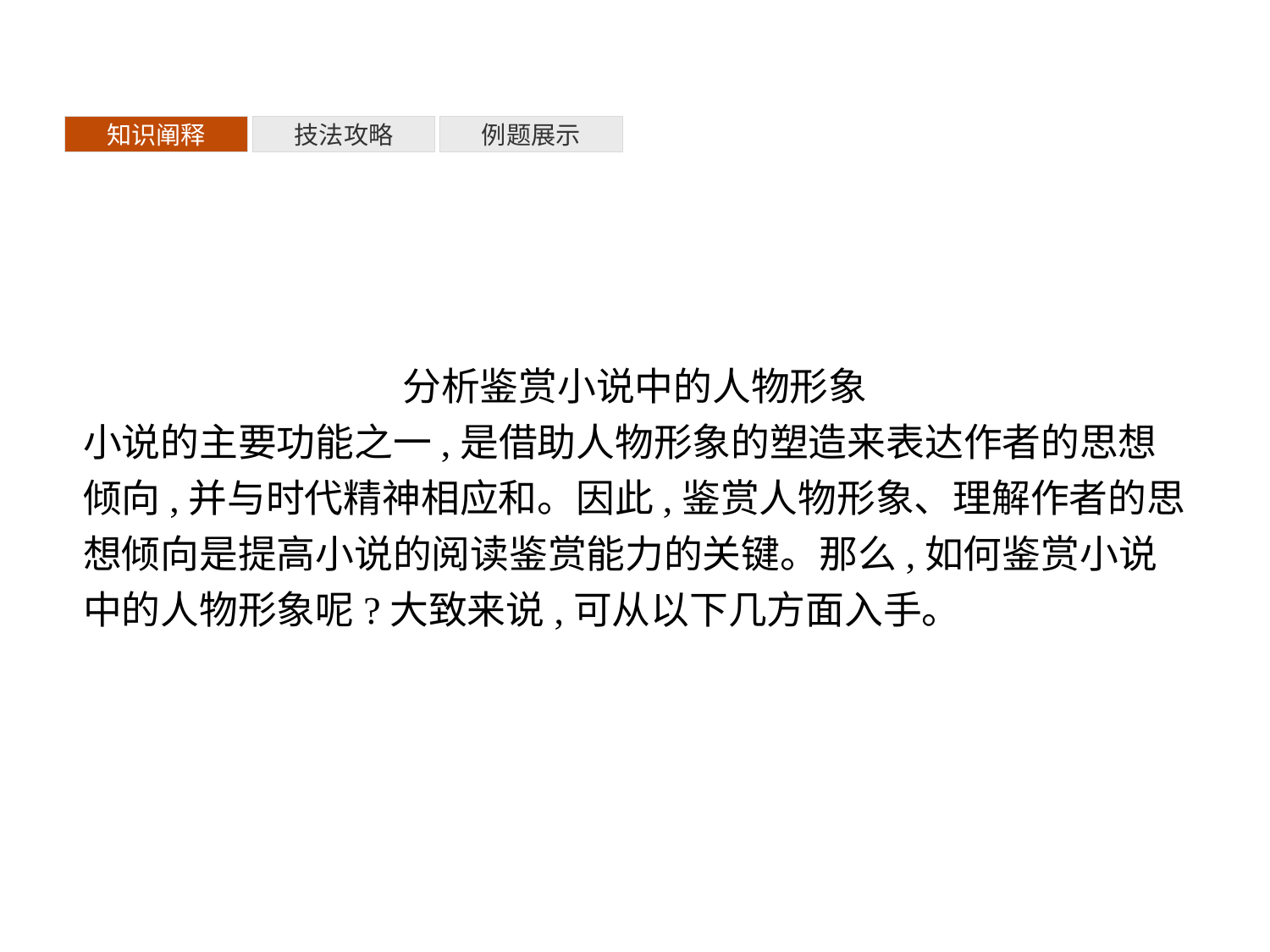

知识阐释
技法攻略
例题展示
分析鉴赏小说中的人物形象
小说的主要功能之一,是借助人物形象的塑造来表达作者的思想倾向,并与时代精神相应和。因此,鉴赏人物形象、理解作者的思想倾向是提高小说的阅读鉴赏能力的关键。那么,如何鉴赏小说中的人物形象呢?大致来说,可从以下几方面入手。